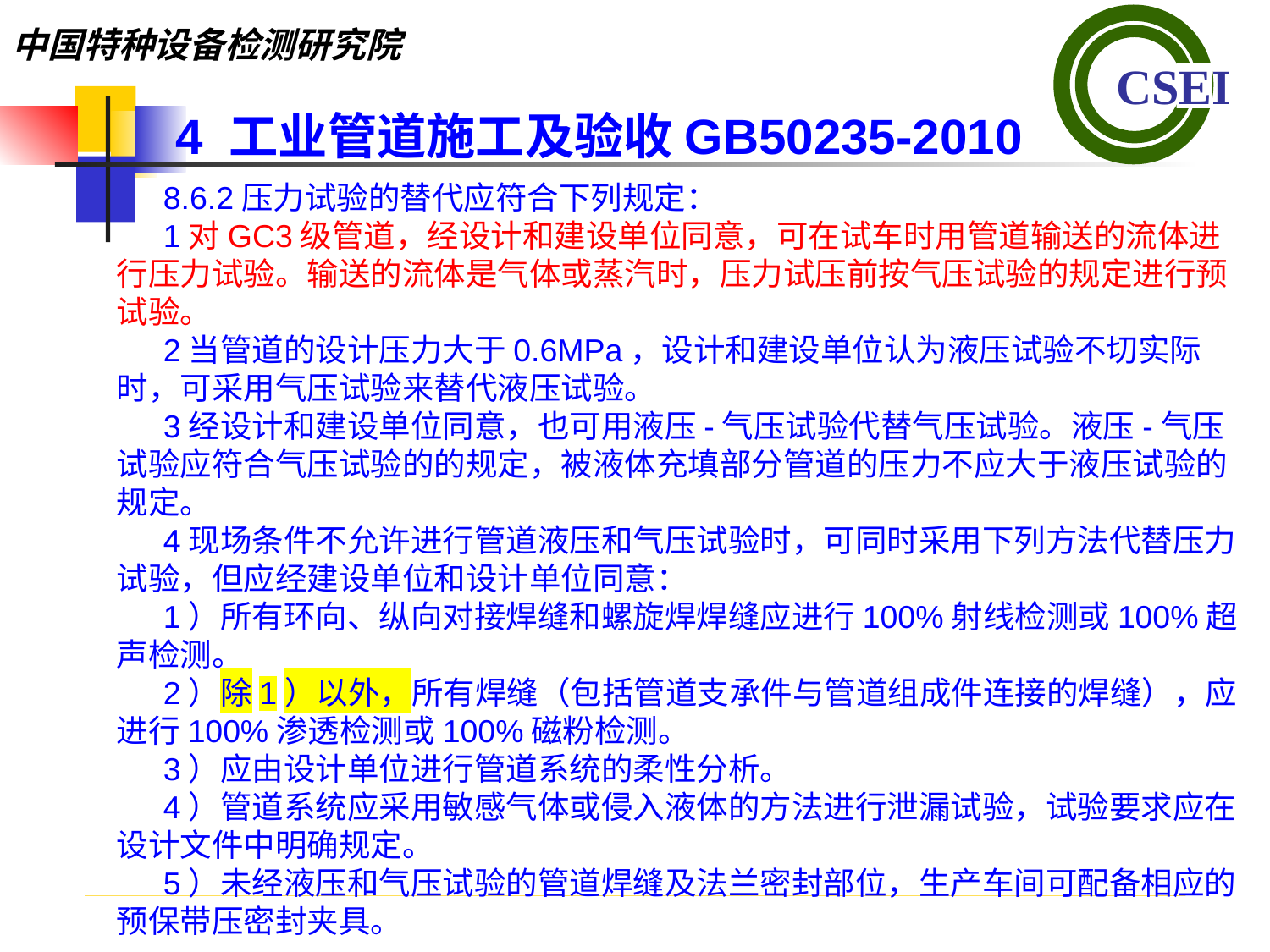

4 工业管道施工及验收GB50235-2010
8.6.2压力试验的替代应符合下列规定：
1对GC3级管道，经设计和建设单位同意，可在试车时用管道输送的流体进行压力试验。输送的流体是气体或蒸汽时，压力试压前按气压试验的规定进行预试验。
2当管道的设计压力大于0.6MPa，设计和建设单位认为液压试验不切实际时，可采用气压试验来替代液压试验。
3经设计和建设单位同意，也可用液压-气压试验代替气压试验。液压-气压试验应符合气压试验的的规定，被液体充填部分管道的压力不应大于液压试验的规定。
4现场条件不允许进行管道液压和气压试验时，可同时采用下列方法代替压力试验，但应经建设单位和设计单位同意：1）所有环向、纵向对接焊缝和螺旋焊焊缝应进行100%射线检测或100%超声检测。2）除1）以外，所有焊缝（包括管道支承件与管道组成件连接的焊缝），应进行100%渗透检测或100%磁粉检测。3）应由设计单位进行管道系统的柔性分析。4）管道系统应采用敏感气体或侵入液体的方法进行泄漏试验，试验要求应在设计文件中明确规定。5）未经液压和气压试验的管道焊缝及法兰密封部位，生产车间可配备相应的预保带压密封夹具。